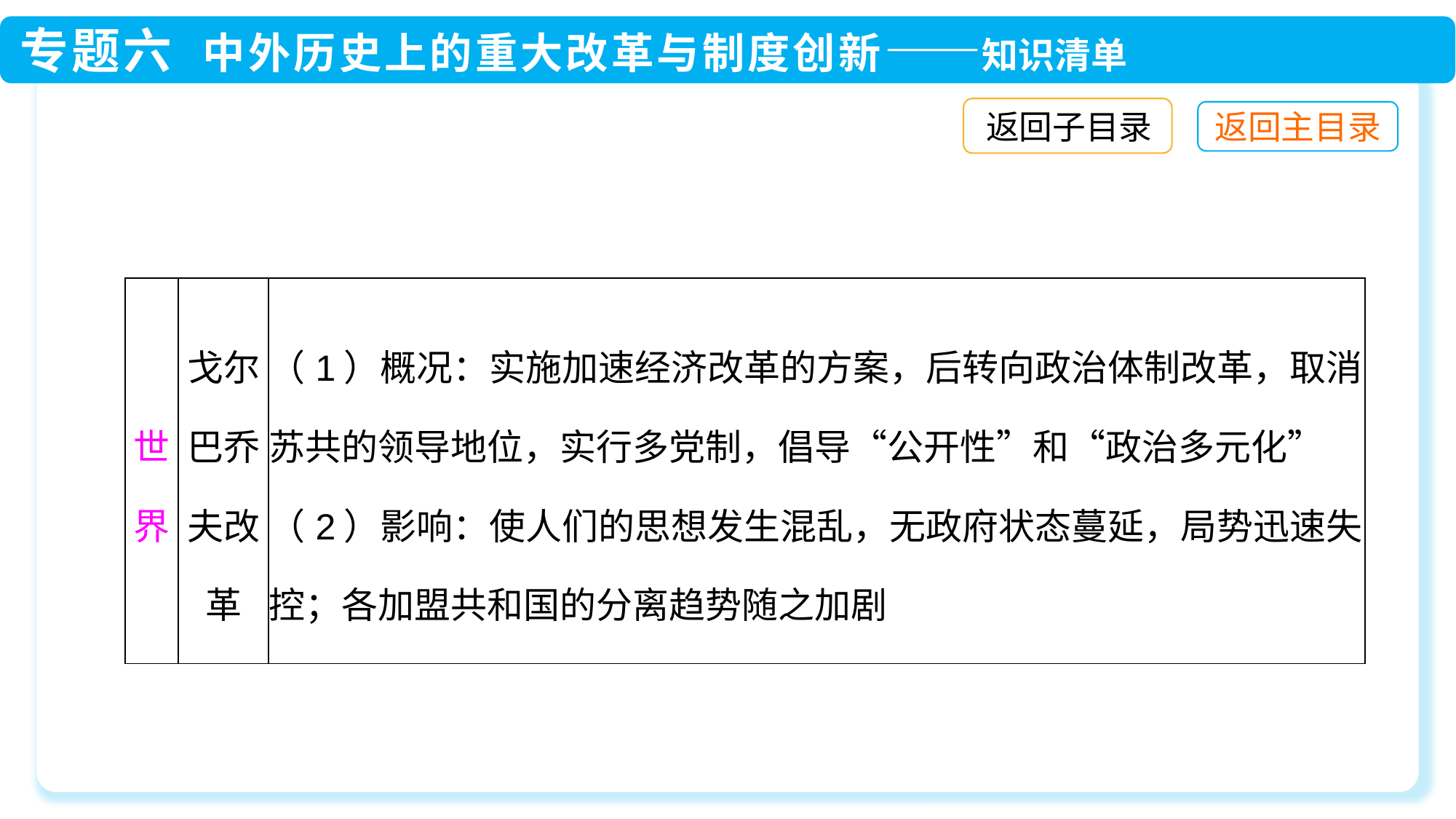

返回子目录
| 世界 | 戈尔巴乔夫改革 | （1）概况：实施加速经济改革的方案，后转向政治体制改革，取消苏共的领导地位，实行多党制，倡导“公开性”和“政治多元化” （2）影响：使人们的思想发生混乱，无政府状态蔓延，局势迅速失控；各加盟共和国的分离趋势随之加剧 |
| --- | --- | --- |